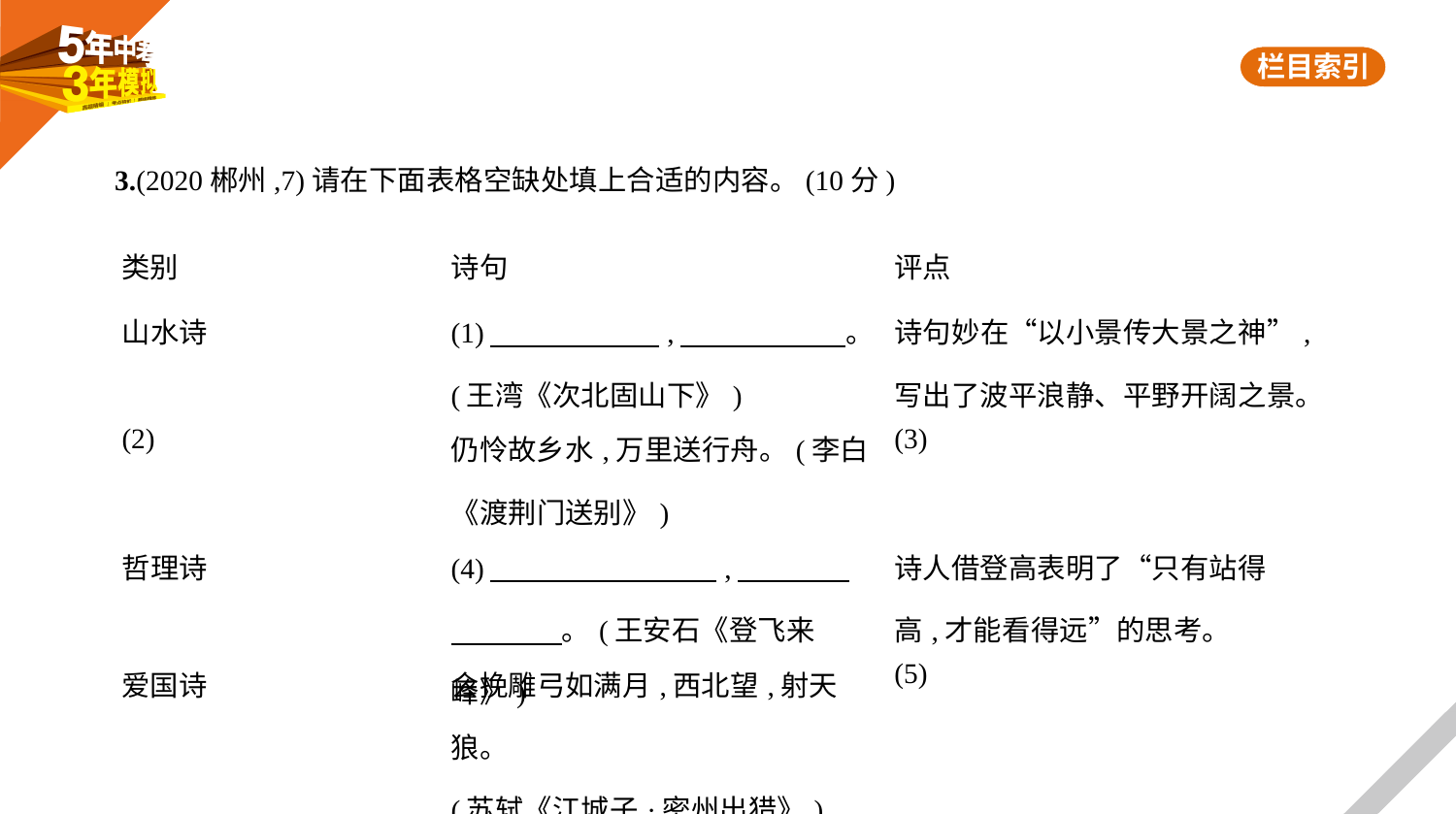

3.(2020郴州,7)请在下面表格空缺处填上合适的内容。(10分)
| 类别 | 诗句 | 评点 |
| --- | --- | --- |
| 山水诗 | (1)　　　　　    ,　　　　        。(王湾《次北固山下》) | 诗句妙在“以小景传大景之神”,写出了波平浪静、平野开阔之景。 |
| (2) | 仍怜故乡水,万里送行舟。(李白《渡荆门送别》) | (3) |
| 哲理诗 | (4)　　　　　　　    ,　　　     　　　    。(王安石《登飞来峰》) | 诗人借登高表明了“只有站得 高,才能看得远”的思考。 |
| 爱国诗 | 会挽雕弓如满月,西北望,射天狼。 (苏轼《江城子·密州出猎》) | (5) |
| --- | --- | --- |